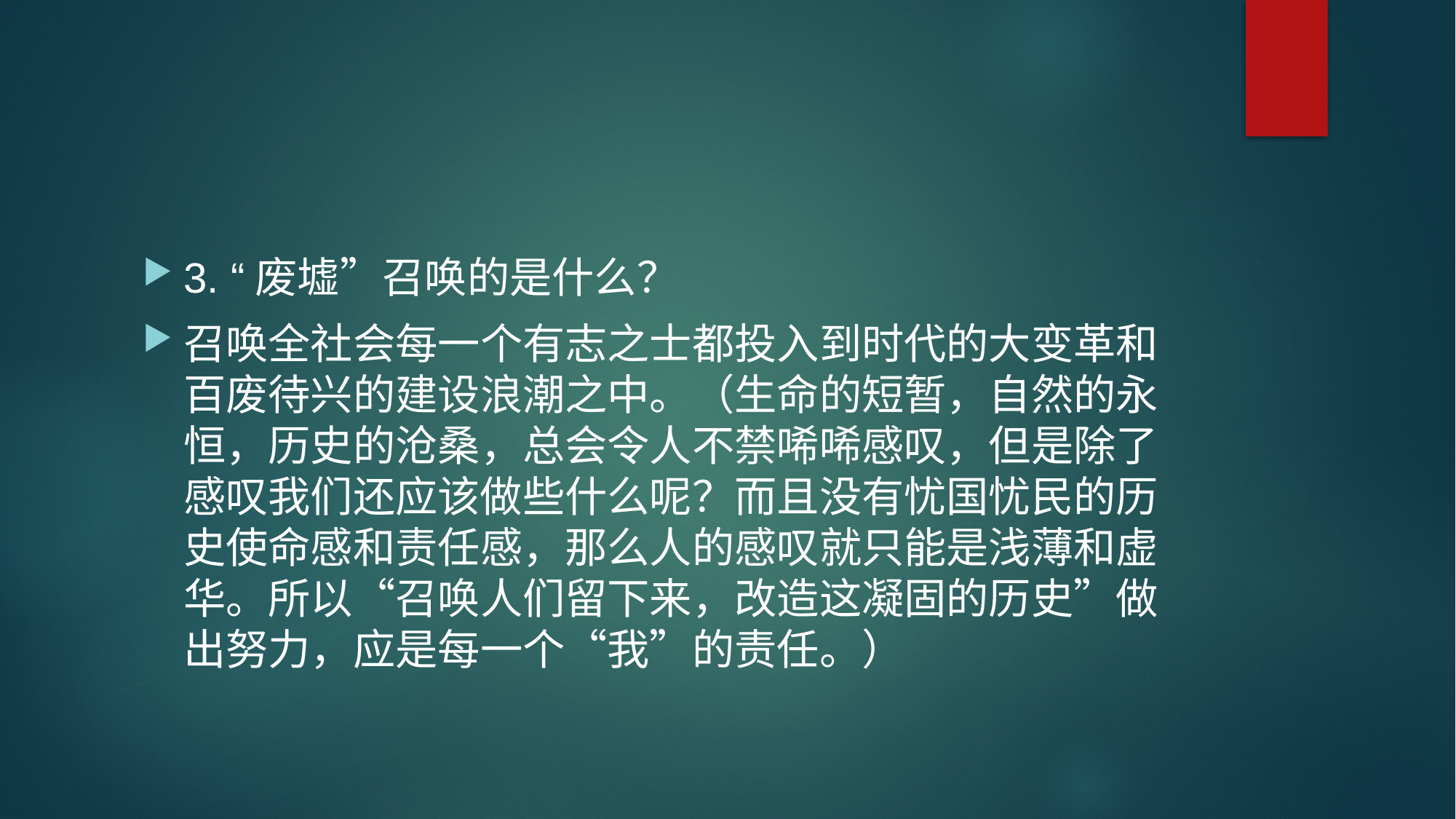

#
3. “废墟”召唤的是什么？
召唤全社会每一个有志之士都投入到时代的大变革和百废待兴的建设浪潮之中。（生命的短暂，自然的永恒，历史的沧桑，总会令人不禁唏唏感叹，但是除了感叹我们还应该做些什么呢？而且没有忧国忧民的历史使命感和责任感，那么人的感叹就只能是浅薄和虚华。所以“召唤人们留下来，改造这凝固的历史”做出努力，应是每一个“我”的责任。）